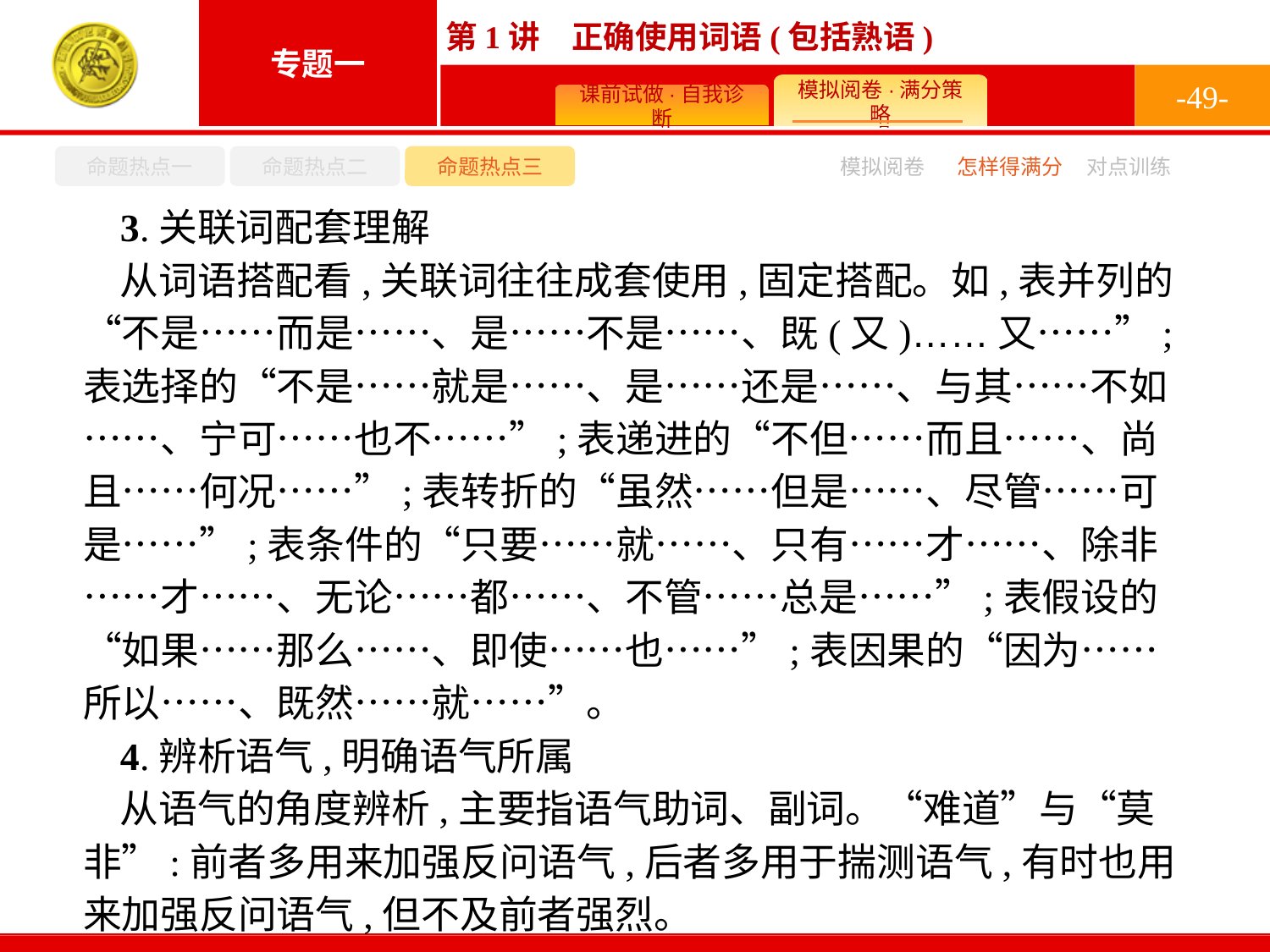

-49-
命题热点一
命题热点二
命题热点三
模拟阅卷
怎样得满分
对点训练
3.关联词配套理解
从词语搭配看,关联词往往成套使用,固定搭配。如,表并列的“不是……而是……、是……不是……、既(又)……又……”;表选择的“不是……就是……、是……还是……、与其……不如……、宁可……也不……”;表递进的“不但……而且……、尚且……何况……”;表转折的“虽然……但是……、尽管……可是……”;表条件的“只要……就……、只有……才……、除非……才……、无论……都……、不管……总是……”;表假设的“如果……那么……、即使……也……”;表因果的“因为……所以……、既然……就……”。
4.辨析语气,明确语气所属
从语气的角度辨析,主要指语气助词、副词。“难道”与“莫非”:前者多用来加强反问语气,后者多用于揣测语气,有时也用来加强反问语气,但不及前者强烈。